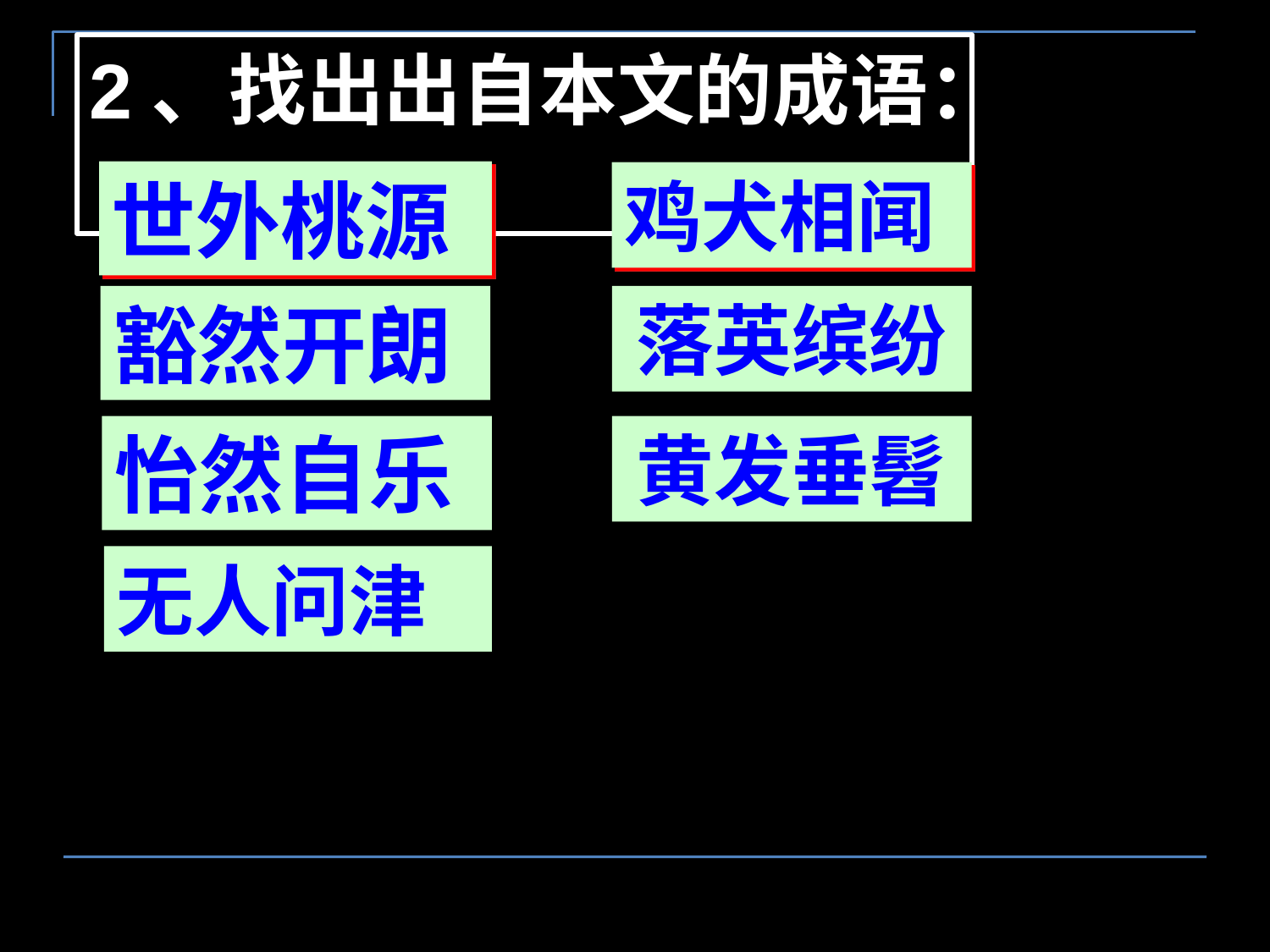

2、找出出自本文的成语：
世外桃源
鸡犬相闻
豁然开朗
落英缤纷
黄发垂髫
怡然自乐
无人问津